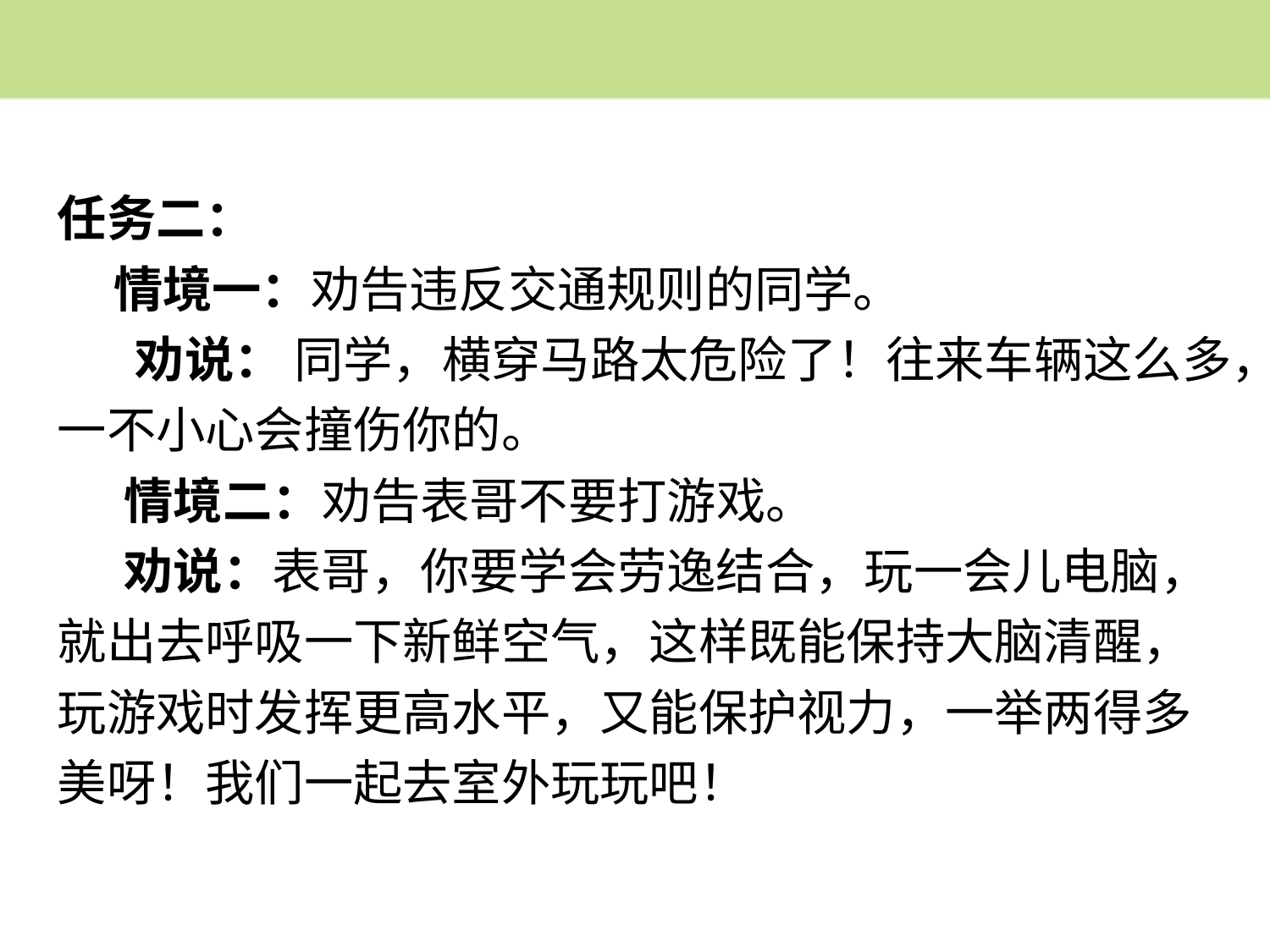

任务二：
    情境一：劝告违反交通规则的同学。
      劝说： 同学，横穿马路太危险了！往来车辆这么多，一不小心会撞伤你的。
     情境二：劝告表哥不要打游戏。
     劝说：表哥，你要学会劳逸结合，玩一会儿电脑，就出去呼吸一下新鲜空气，这样既能保持大脑清醒，玩游戏时发挥更高水平，又能保护视力，一举两得多美呀！我们一起去室外玩玩吧！